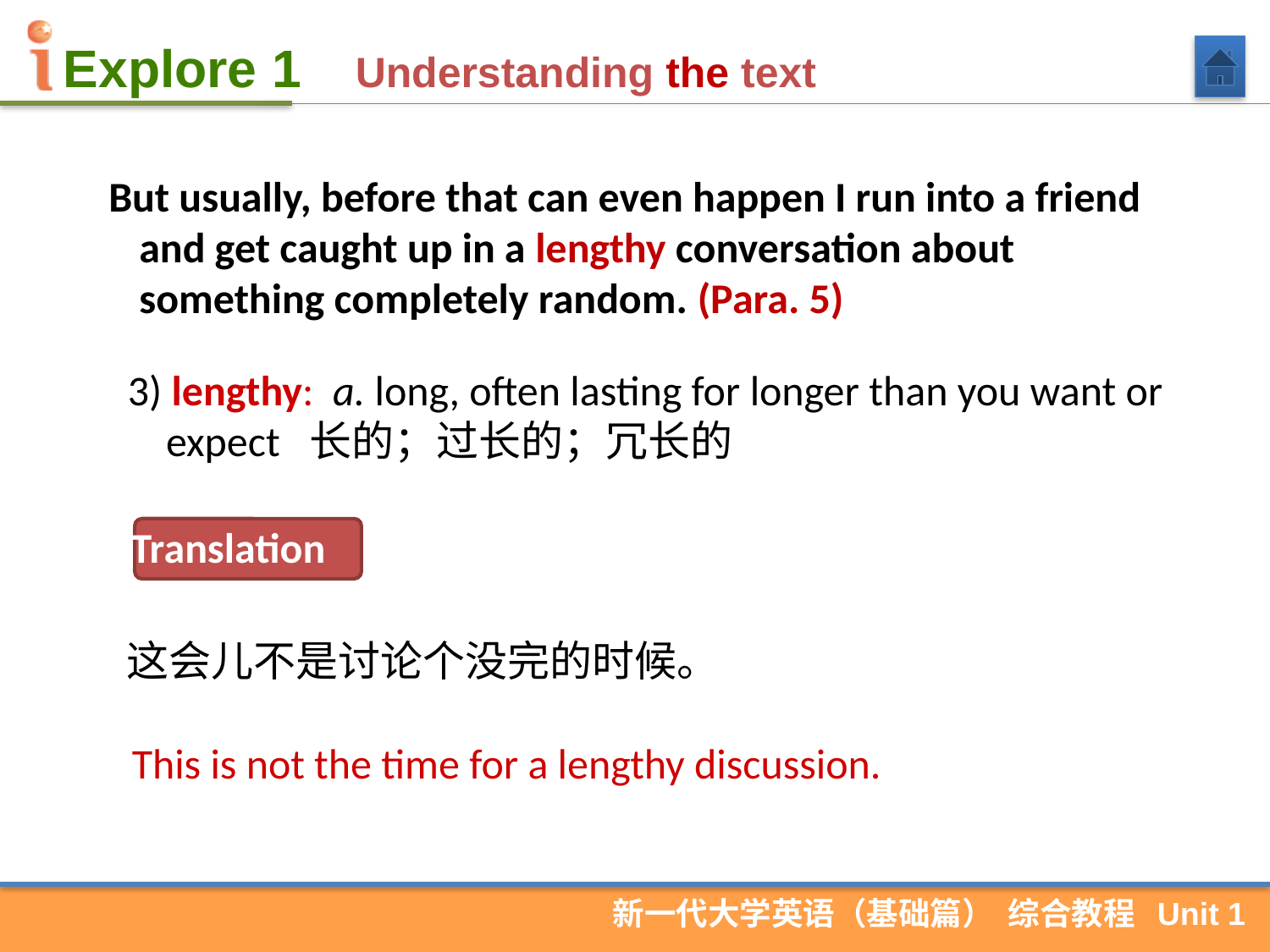

Understanding the text
  But usually, before that can even happen I run into a friend and get caught up in a lengthy conversation about something completely random. (Para. 5)
3) lengthy:  a. long, often lasting for longer than you want or expect  长的；过长的；冗长的
Translation

这会儿不是讨论个没完的时候。
This is not the time for a lengthy discussion.